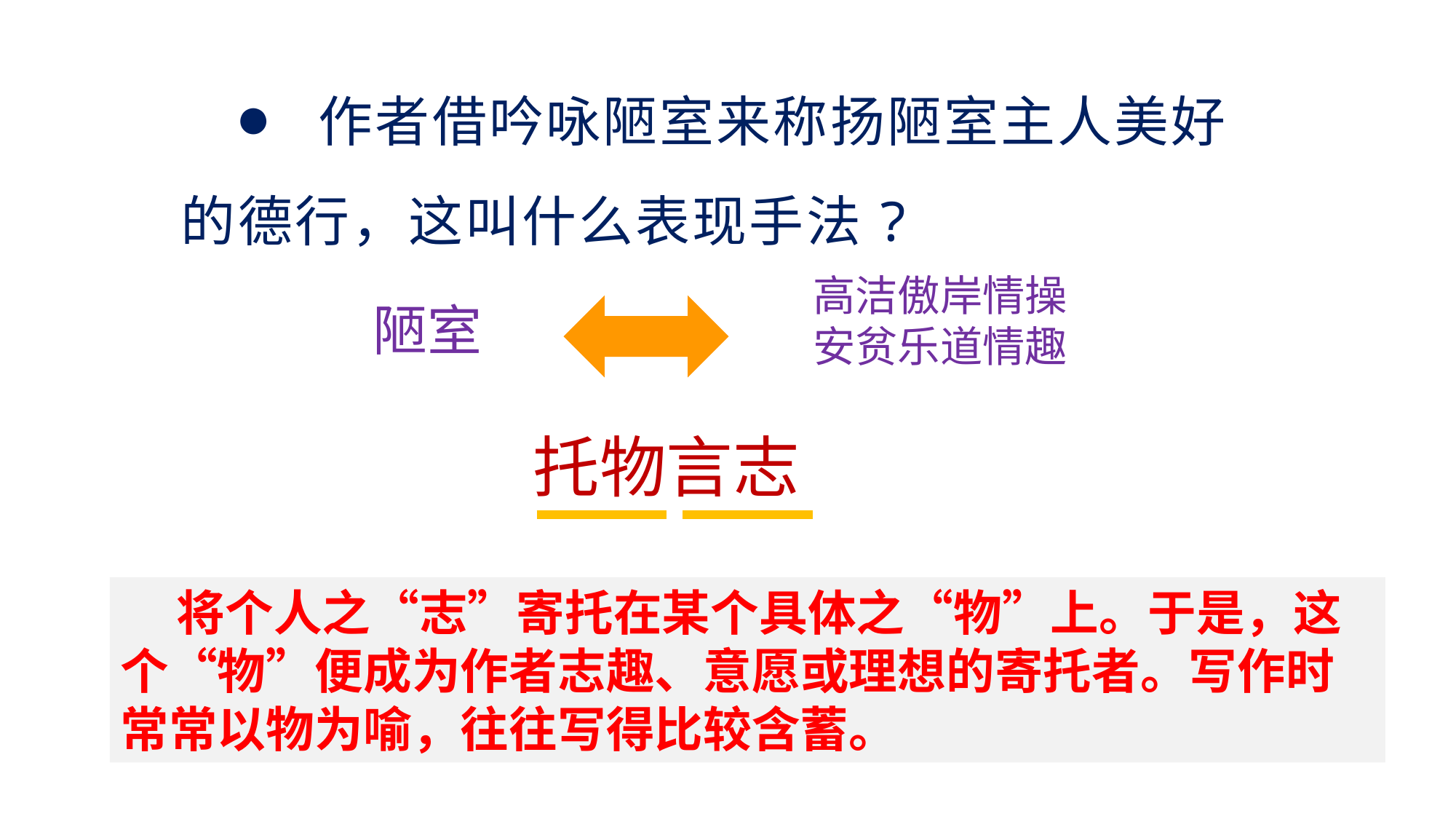

作者借吟咏陋室来称扬陋室主人美好的德行，这叫什么表现手法?
高洁傲岸情操
安贫乐道情趣
陋室

托物言志
    将个人之“志”寄托在某个具体之“物”上。于是，这个“物”便成为作者志趣、意愿或理想的寄托者。写作时常常以物为喻，往往写得比较含蓄。